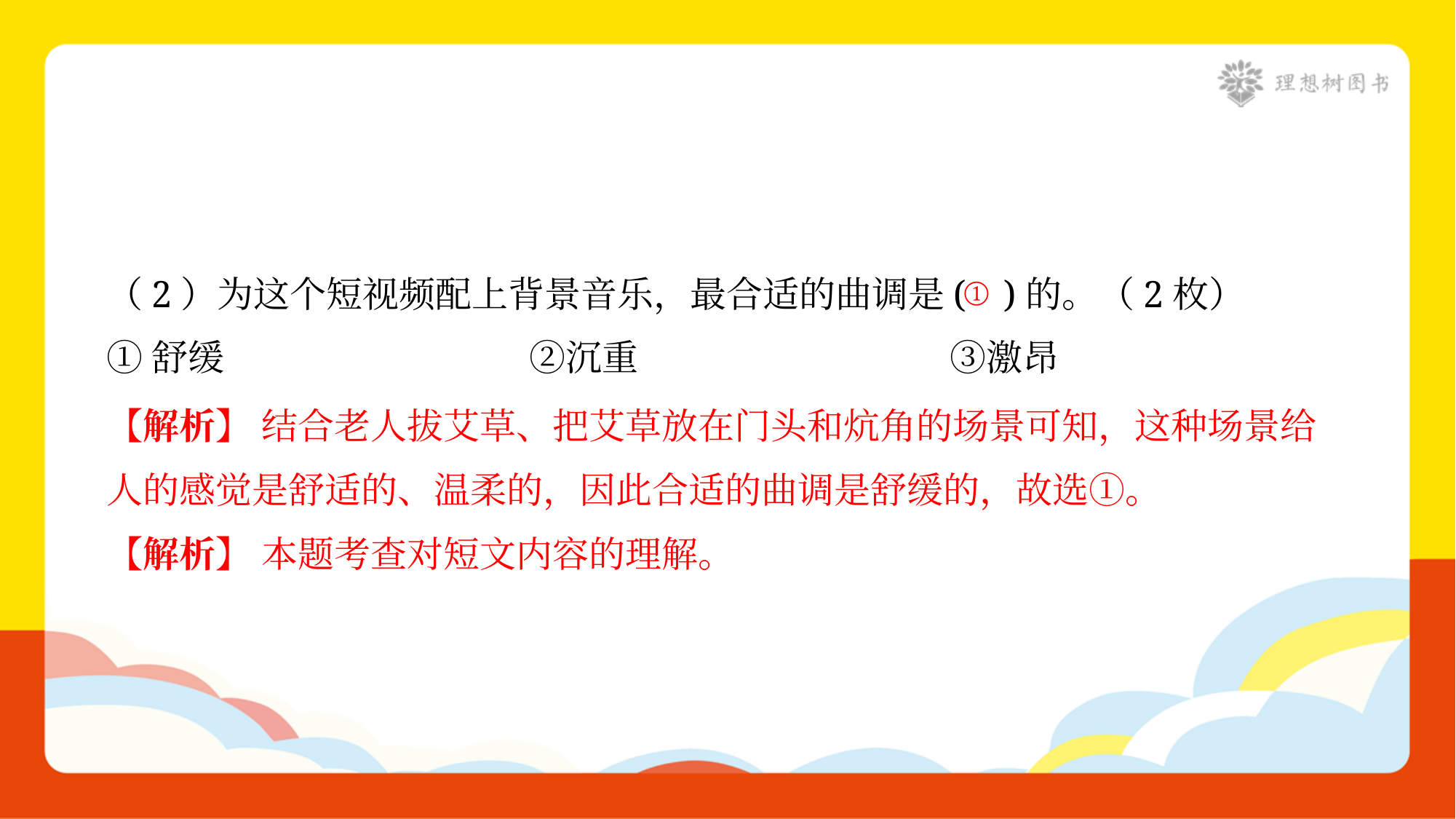

（2）为这个短视频配上背景音乐，最合适的曲调是(    )的。（2枚）
①舒缓	②沉重	③激昂
①
【解析】 结合老人拔艾草、把艾草放在门头和炕角的场景可知，这种场景给
人的感觉是舒适的、温柔的，因此合适的曲调是舒缓的，故选①。
【解析】 本题考查对短文内容的理解。